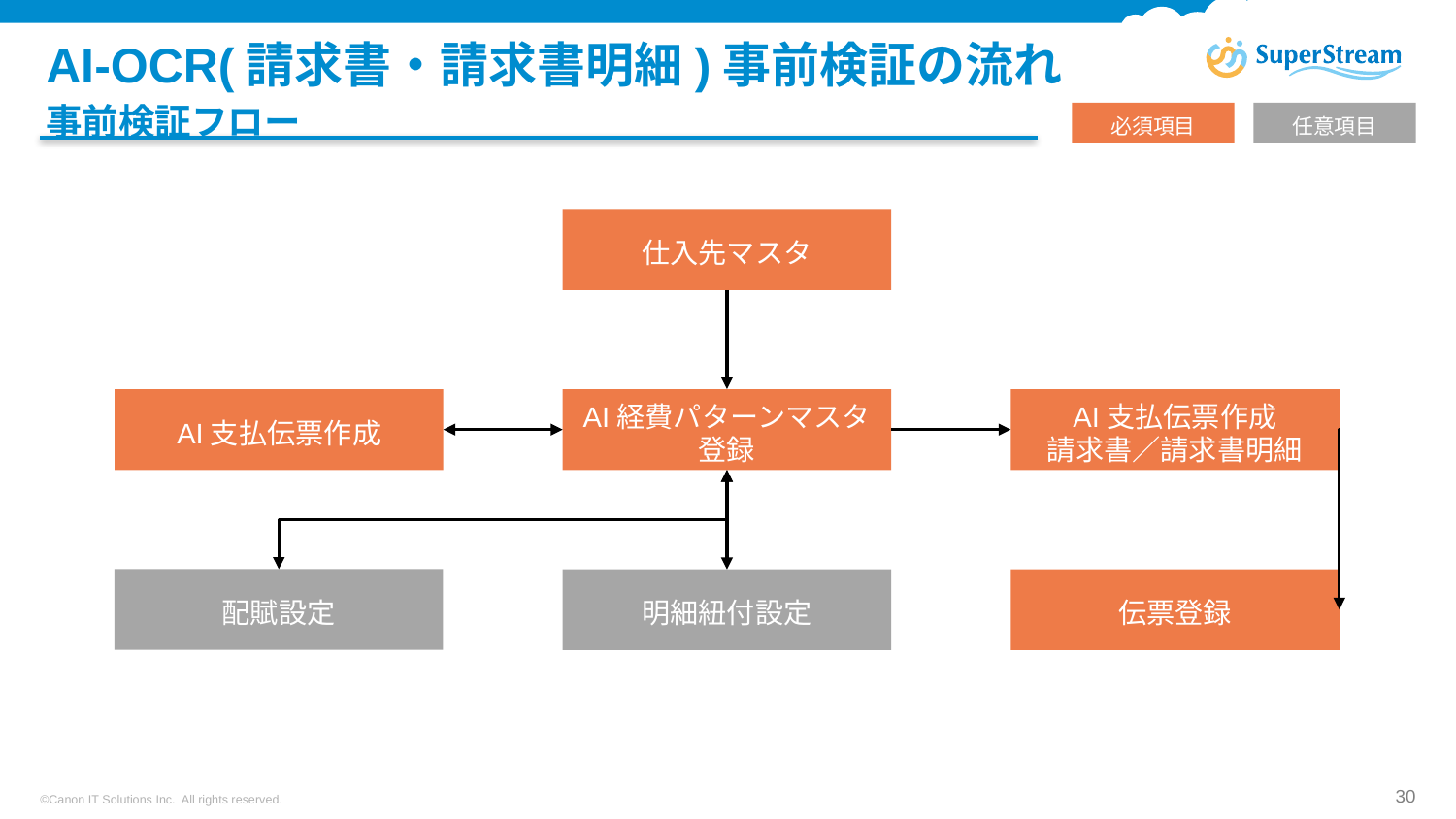

# AI-OCR(請求書・請求書明細)事前検証の流れ
事前検証フロー
必須項目
任意項目

仕入先マスタ
AI支払伝票作成
AI経費パターンマスタ登録
AI支払伝票作成
請求書／請求書明細
配賦設定
伝票登録
明細紐付設定
©Canon IT Solutions Inc.  All rights reserved.
30